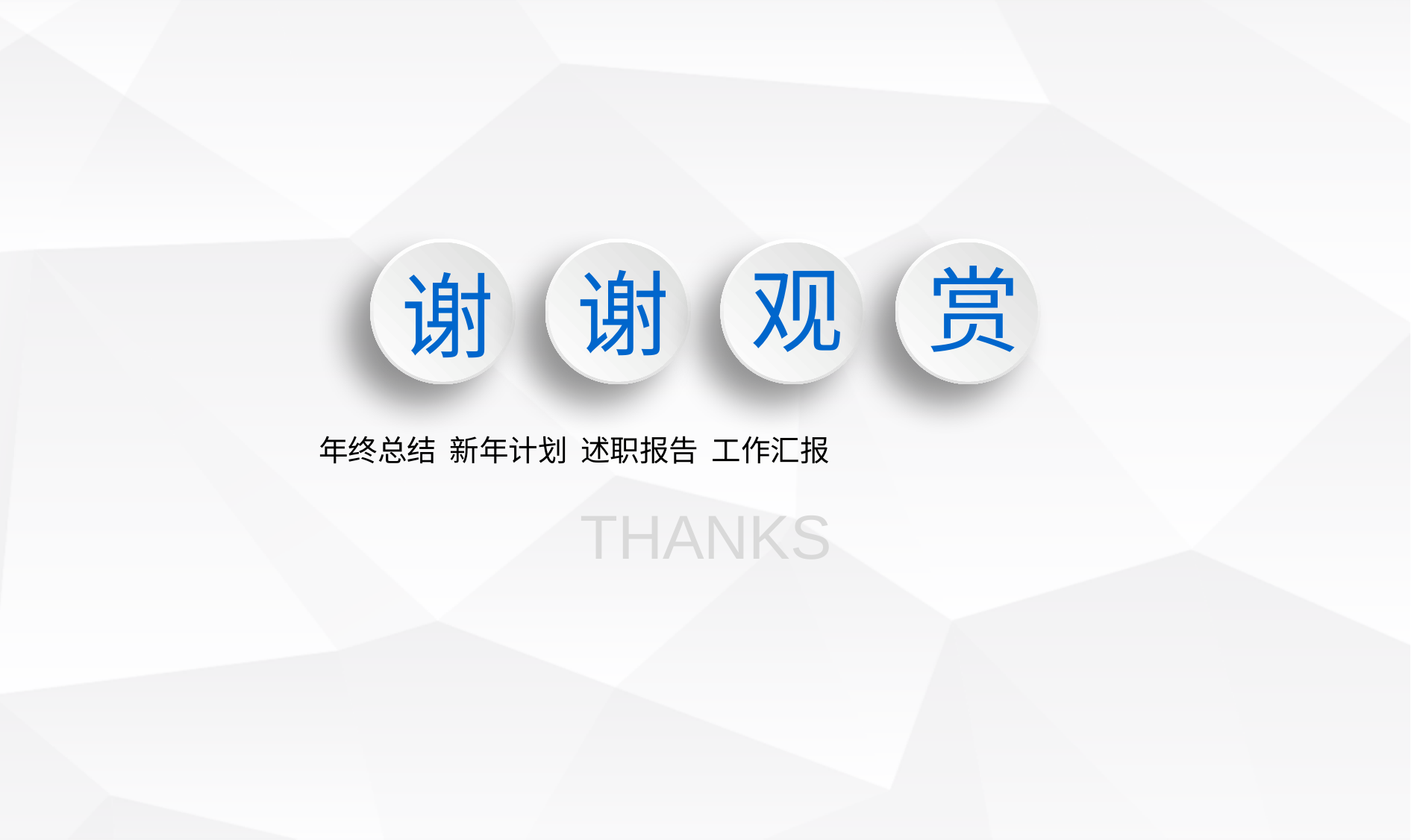

赏
观
谢
谢
年终总结  新年计划  述职报告  工作汇报

THANKS